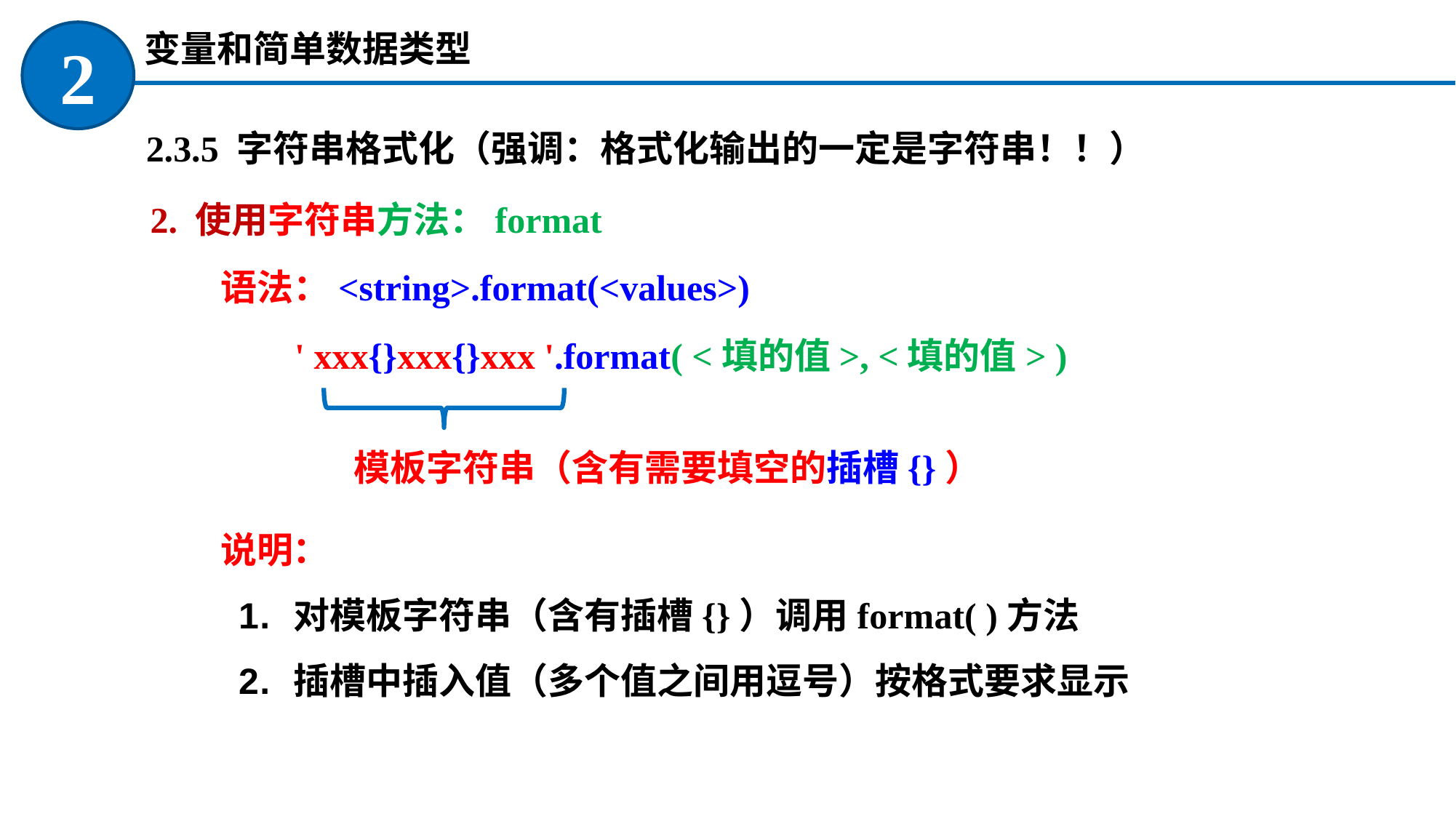

变量和简单数据类型
2
2.3.5 字符串格式化（强调：格式化输出的一定是字符串！！）
2. 使用字符串方法：format
语法：<string>.format(<values>)

' xxx{}xxx{}xxx '.format( <填的值>, <填的值> )
模板字符串（含有需要填空的插槽{}）
说明：
对模板字符串（含有插槽{}）调用format( )方法
插槽中插入值（多个值之间用逗号）按格式要求显示